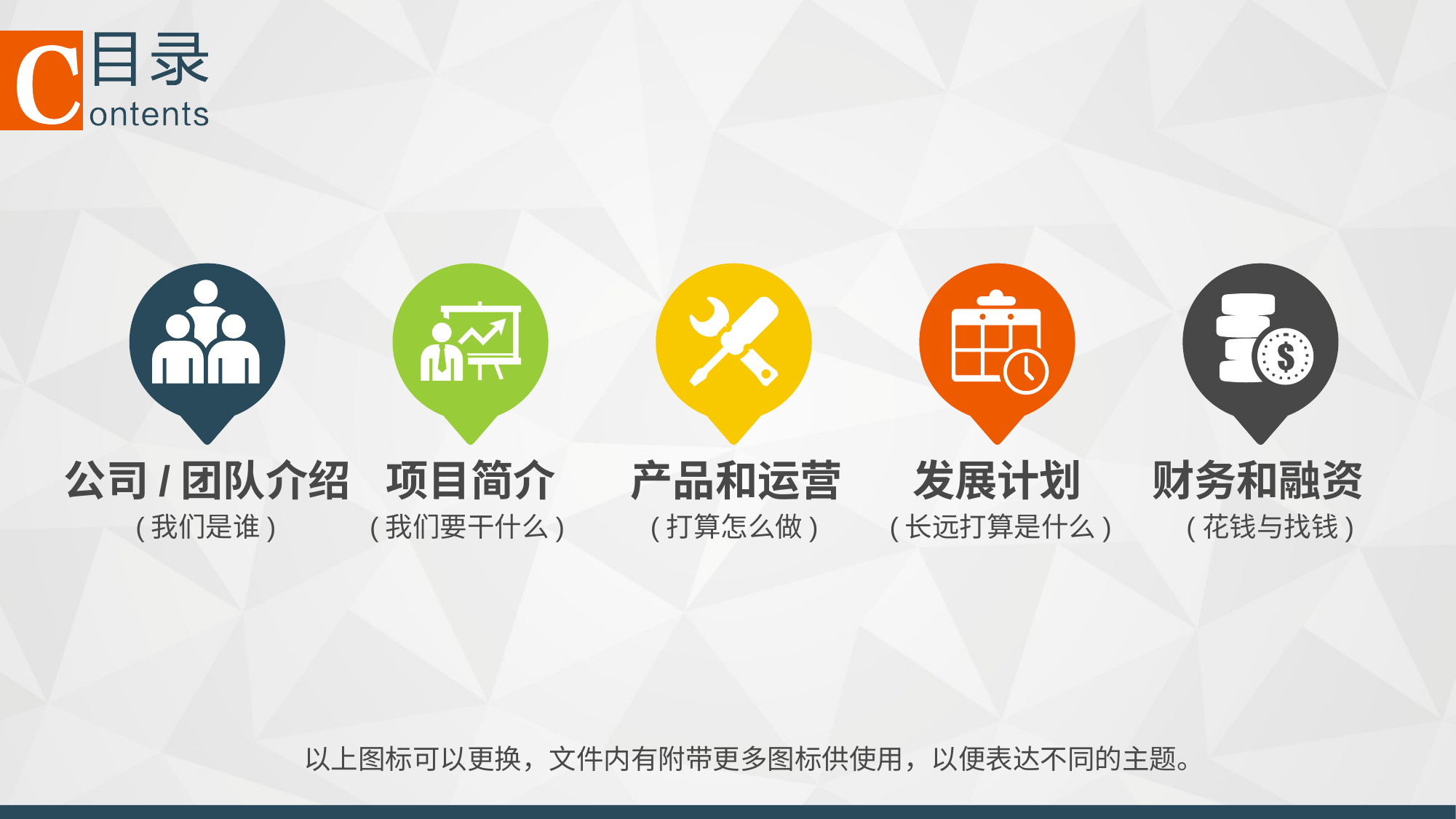

公司/团队介绍
项目简介
产品和运营
财务和融资
发展计划
(我们是谁)
(我们要干什么)
(打算怎么做)
(长远打算是什么)
(花钱与找钱)
以上图标可以更换，文件内有附带更多图标供使用，以便表达不同的主题。